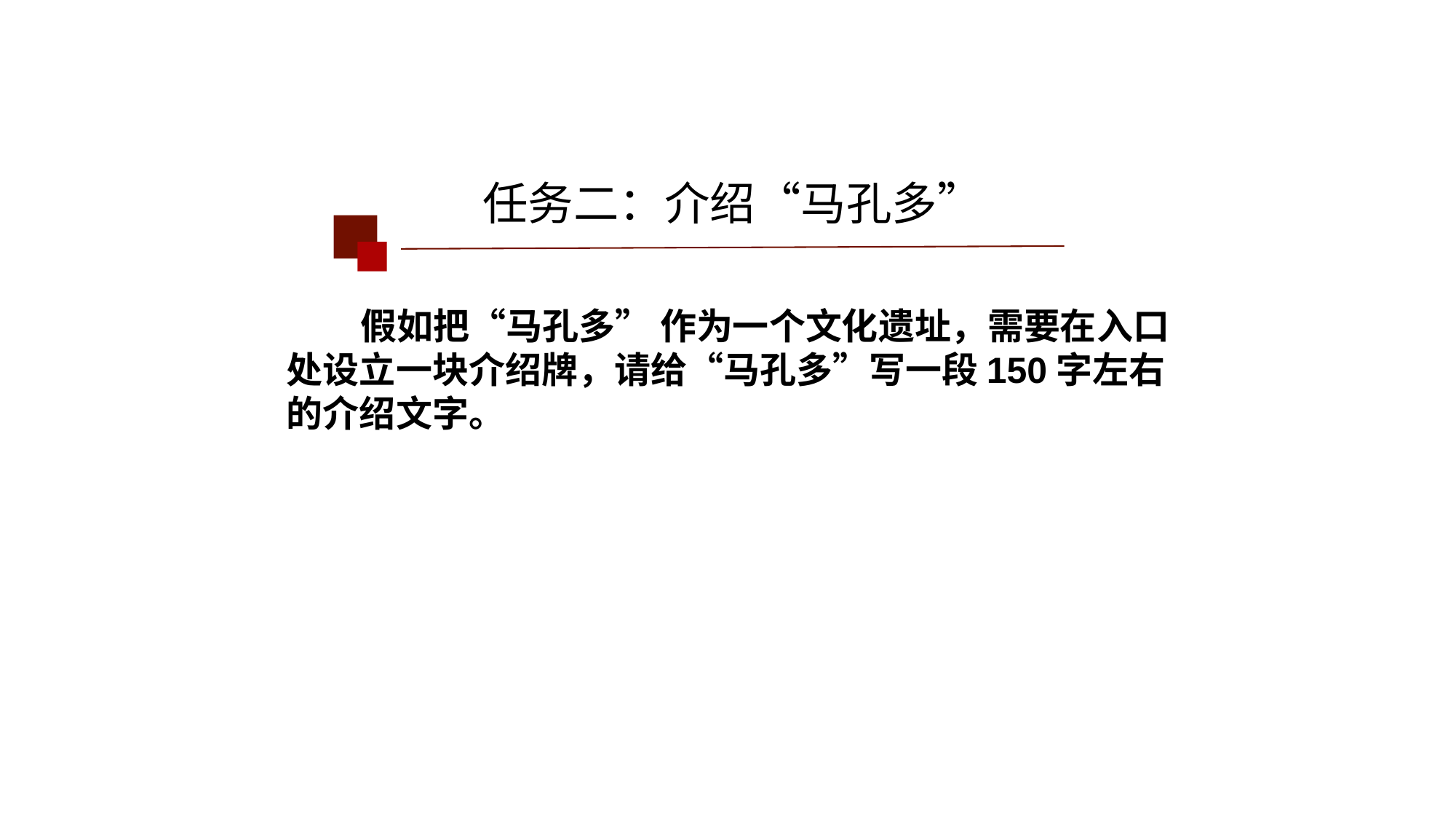

任务二：介绍“马孔多”

        假如把“马孔多” 作为一个文化遗址，需要在入口处设立一块介绍牌，请给“马孔多”写一段150字左右的介绍文字。